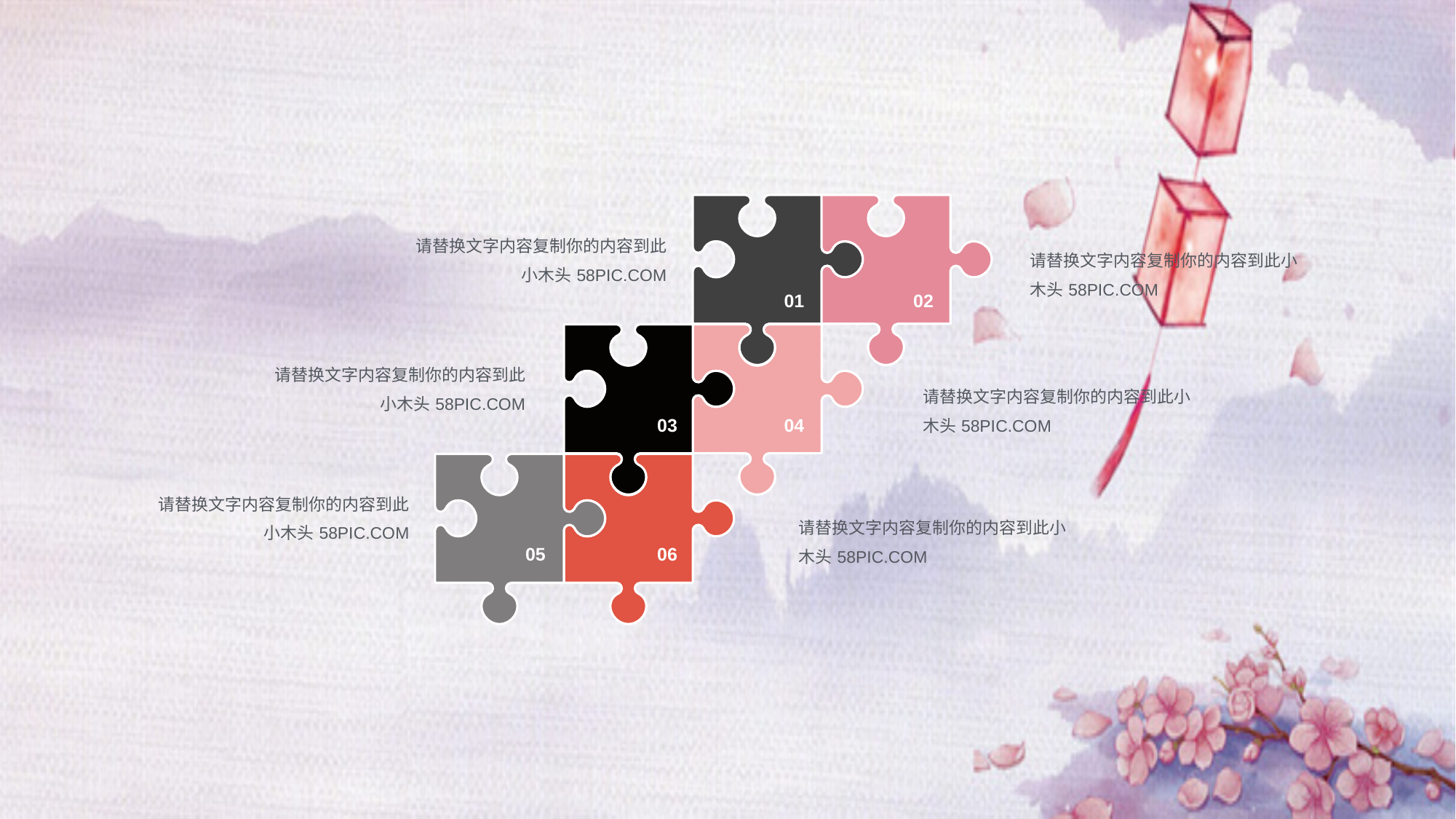

01

02
请替换文字内容复制你的内容到此小木头58PIC.COM
请替换文字内容复制你的内容到此小木头58PIC.COM

03

04
请替换文字内容复制你的内容到此小木头58PIC.COM
请替换文字内容复制你的内容到此小木头58PIC.COM

05

06
请替换文字内容复制你的内容到此小木头58PIC.COM
请替换文字内容复制你的内容到此小木头58PIC.COM